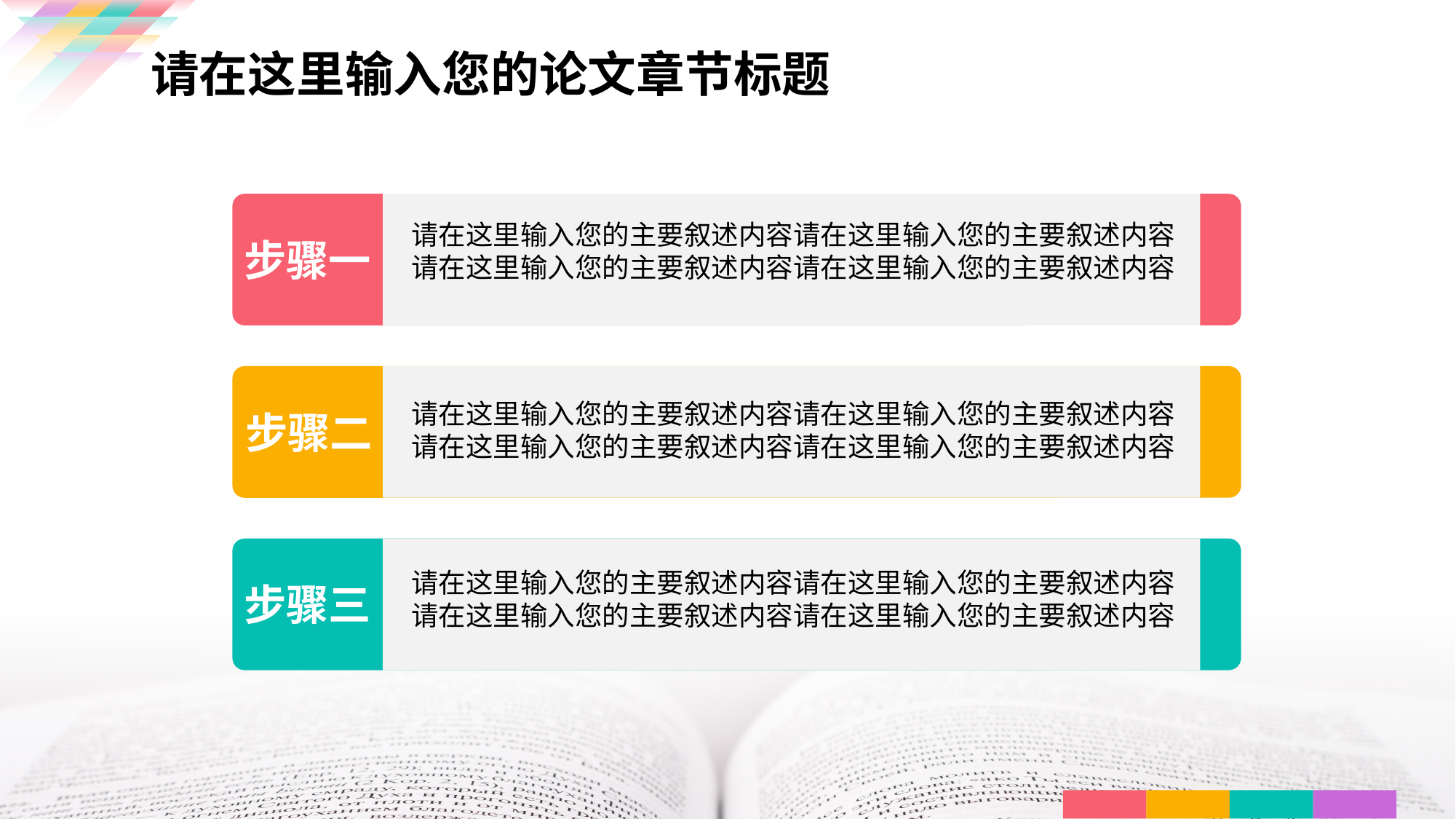

请在这里输入您的论文章节标题

请在这里输入您的主要叙述内容请在这里输入您的主要叙述内容
请在这里输入您的主要叙述内容请在这里输入您的主要叙述内容

步骤一

请在这里输入您的主要叙述内容请在这里输入您的主要叙述内容
请在这里输入您的主要叙述内容请在这里输入您的主要叙述内容

步骤二

请在这里输入您的主要叙述内容请在这里输入您的主要叙述内容
请在这里输入您的主要叙述内容请在这里输入您的主要叙述内容

步骤三